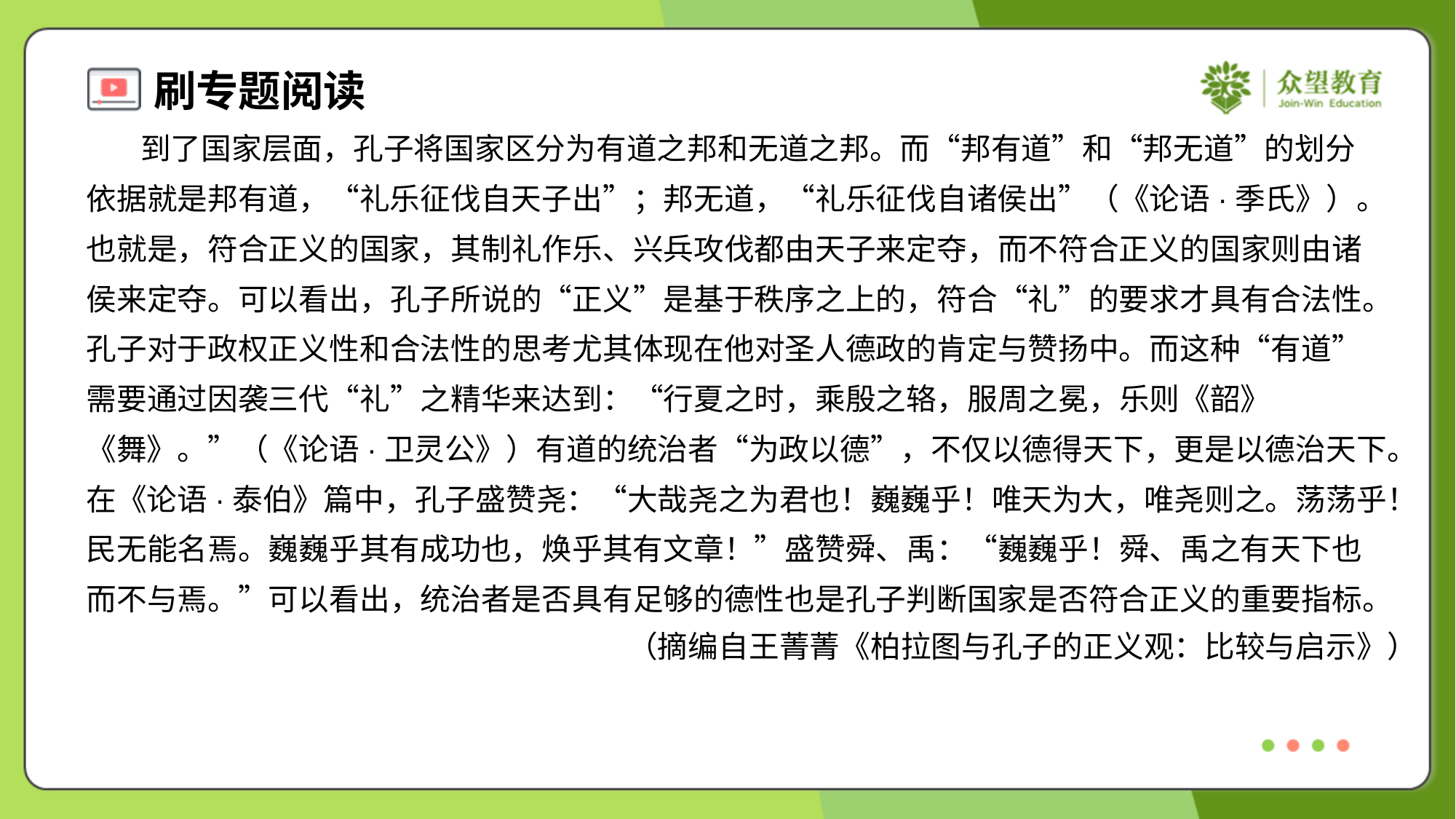

到了国家层面，孔子将国家区分为有道之邦和无道之邦。而“邦有道”和“邦无道”的划分
依据就是邦有道，“礼乐征伐自天子出”；邦无道，“礼乐征伐自诸侯出”（《论语·季氏》）。
也就是，符合正义的国家，其制礼作乐、兴兵攻伐都由天子来定夺，而不符合正义的国家则由诸
侯来定夺。可以看出，孔子所说的“正义”是基于秩序之上的，符合“礼”的要求才具有合法性。
孔子对于政权正义性和合法性的思考尤其体现在他对圣人德政的肯定与赞扬中。而这种“有道”
需要通过因袭三代“礼”之精华来达到：“行夏之时，乘殷之辂，服周之冕，乐则《韶》
《舞》。”（《论语·卫灵公》）有道的统治者“为政以德”，不仅以德得天下，更是以德治天下。
在《论语·泰伯》篇中，孔子盛赞尧：“大哉尧之为君也！巍巍乎！唯天为大，唯尧则之。荡荡乎！
民无能名焉。巍巍乎其有成功也，焕乎其有文章！”盛赞舜、禹：“巍巍乎！舜、禹之有天下也
而不与焉。”可以看出，统治者是否具有足够的德性也是孔子判断国家是否符合正义的重要指标。
（摘编自王菁菁《柏拉图与孔子的正义观：比较与启示》）